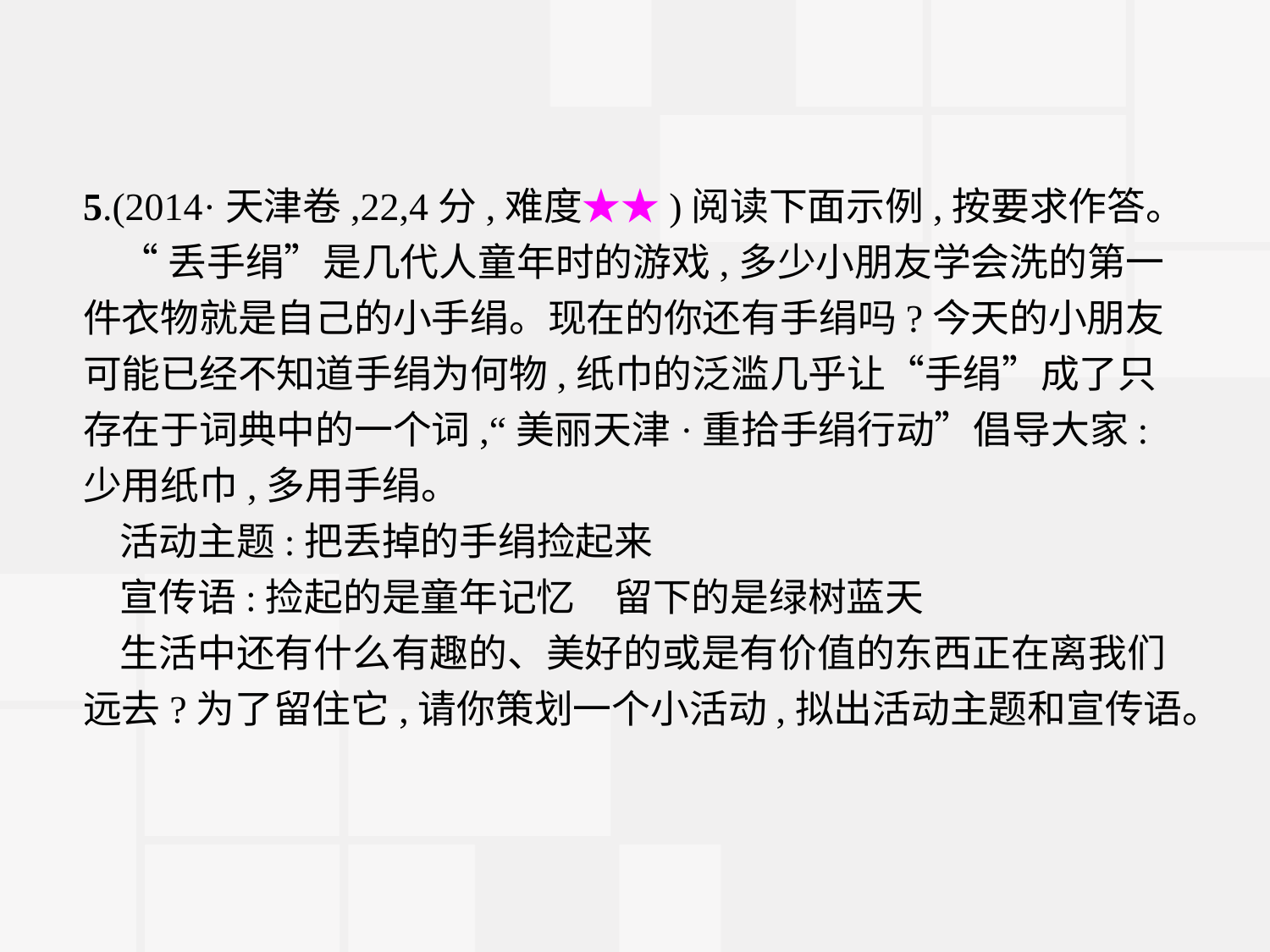

5.(2014·天津卷,22,4分,难度★★)阅读下面示例,按要求作答。
“丢手绢”是几代人童年时的游戏,多少小朋友学会洗的第一件衣物就是自己的小手绢。现在的你还有手绢吗?今天的小朋友可能已经不知道手绢为何物,纸巾的泛滥几乎让“手绢”成了只存在于词典中的一个词,“美丽天津·重拾手绢行动”倡导大家:少用纸巾,多用手绢。
活动主题:把丢掉的手绢捡起来
宣传语:捡起的是童年记忆　留下的是绿树蓝天
生活中还有什么有趣的、美好的或是有价值的东西正在离我们远去?为了留住它,请你策划一个小活动,拟出活动主题和宣传语。